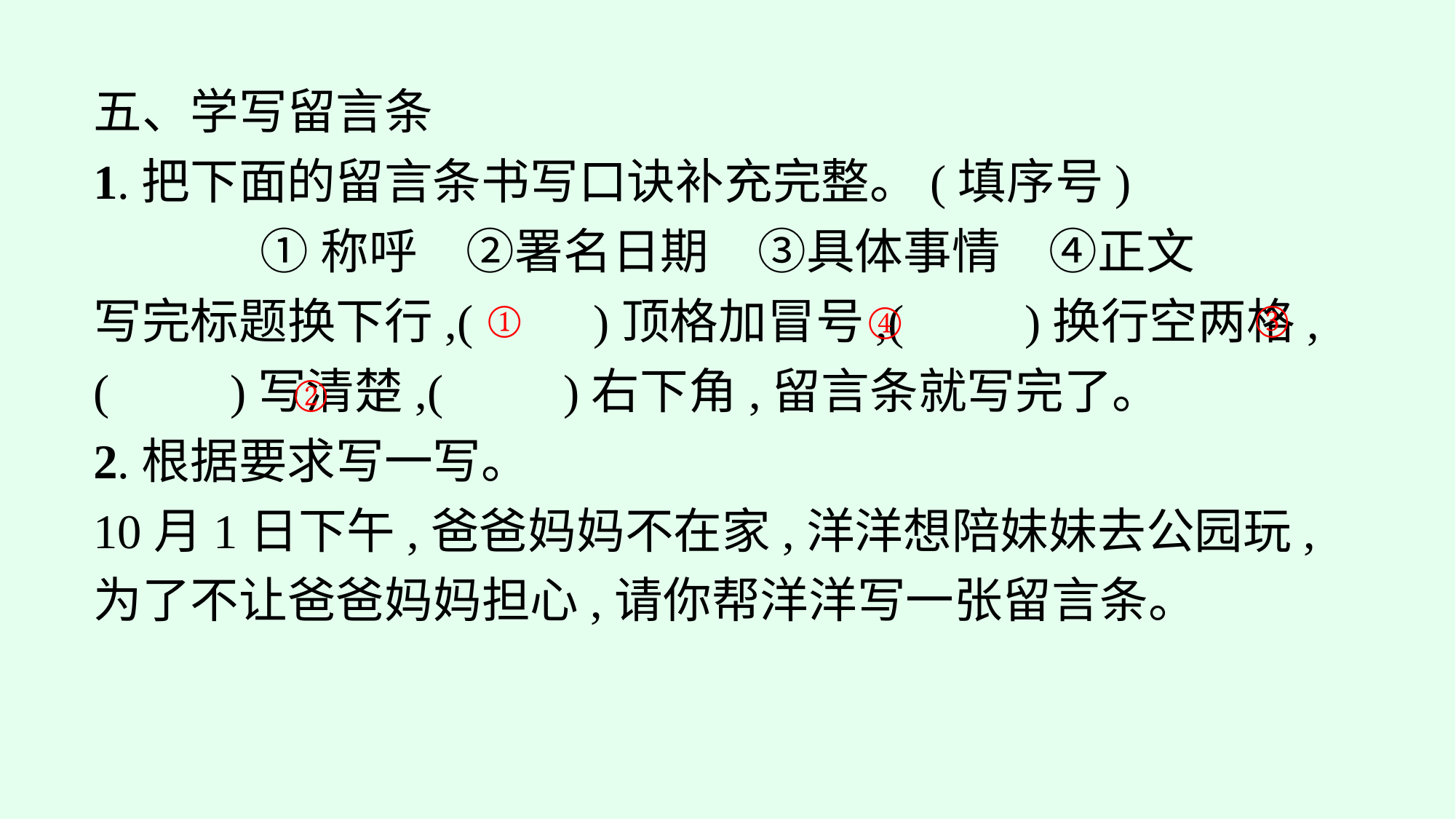

五、学写留言条
1.把下面的留言条书写口诀补充完整。(填序号)
①称呼　②署名日期　③具体事情　④正文
写完标题换下行,(　　)顶格加冒号,(　　)换行空两格,(　　)写清楚,(　　)右下角,留言条就写完了。
2.根据要求写一写。
10月1日下午,爸爸妈妈不在家,洋洋想陪妹妹去公园玩,为了不让爸爸妈妈担心,请你帮洋洋写一张留言条。
③
①
④
②